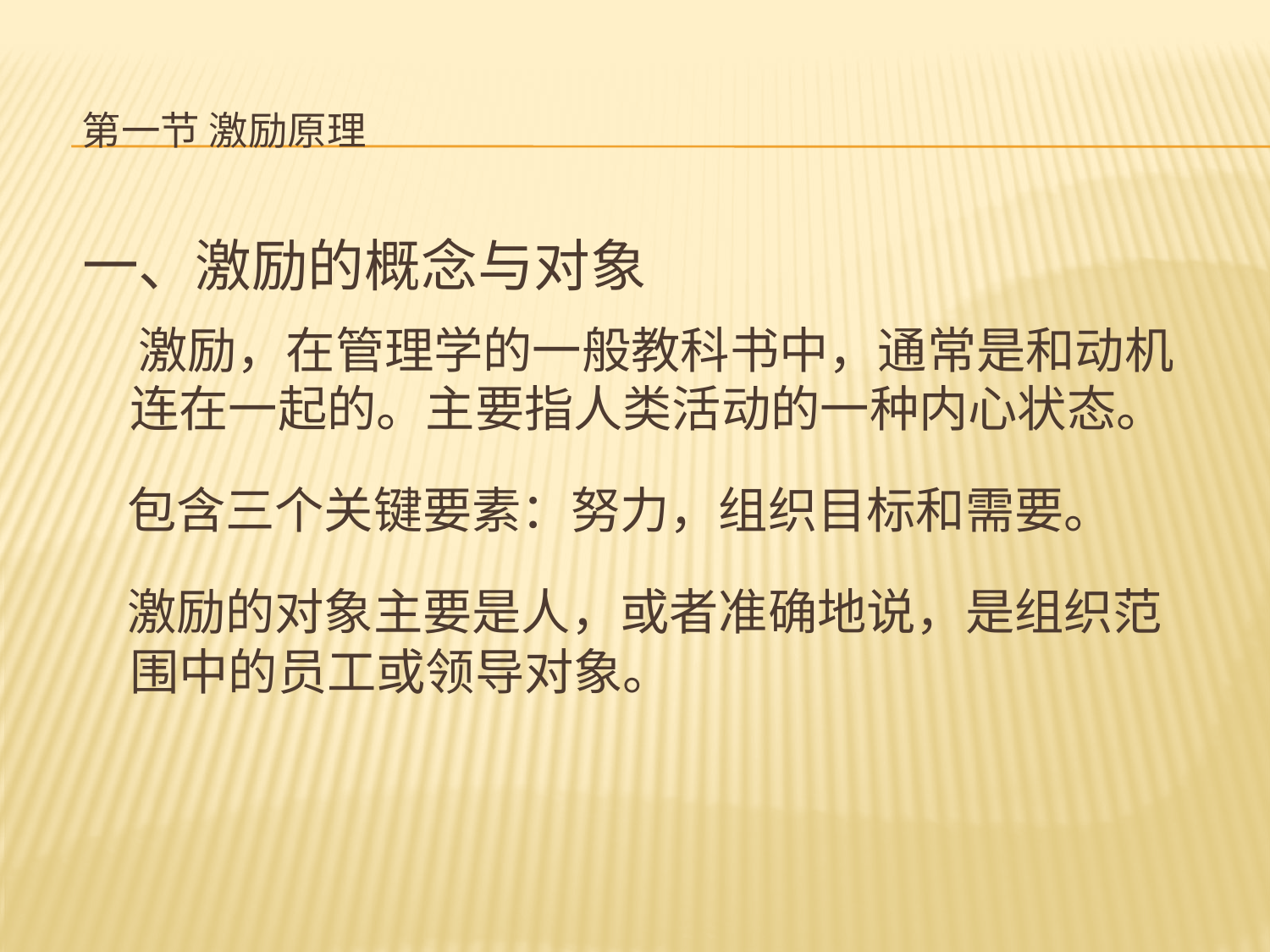

# 第一节 激励原理
一、激励的概念与对象
    激励，在管理学的一般教科书中，通常是和动机连在一起的。主要指人类活动的一种内心状态。
   包含三个关键要素：努力，组织目标和需要。
   激励的对象主要是人，或者准确地说，是组织范围中的员工或领导对象。